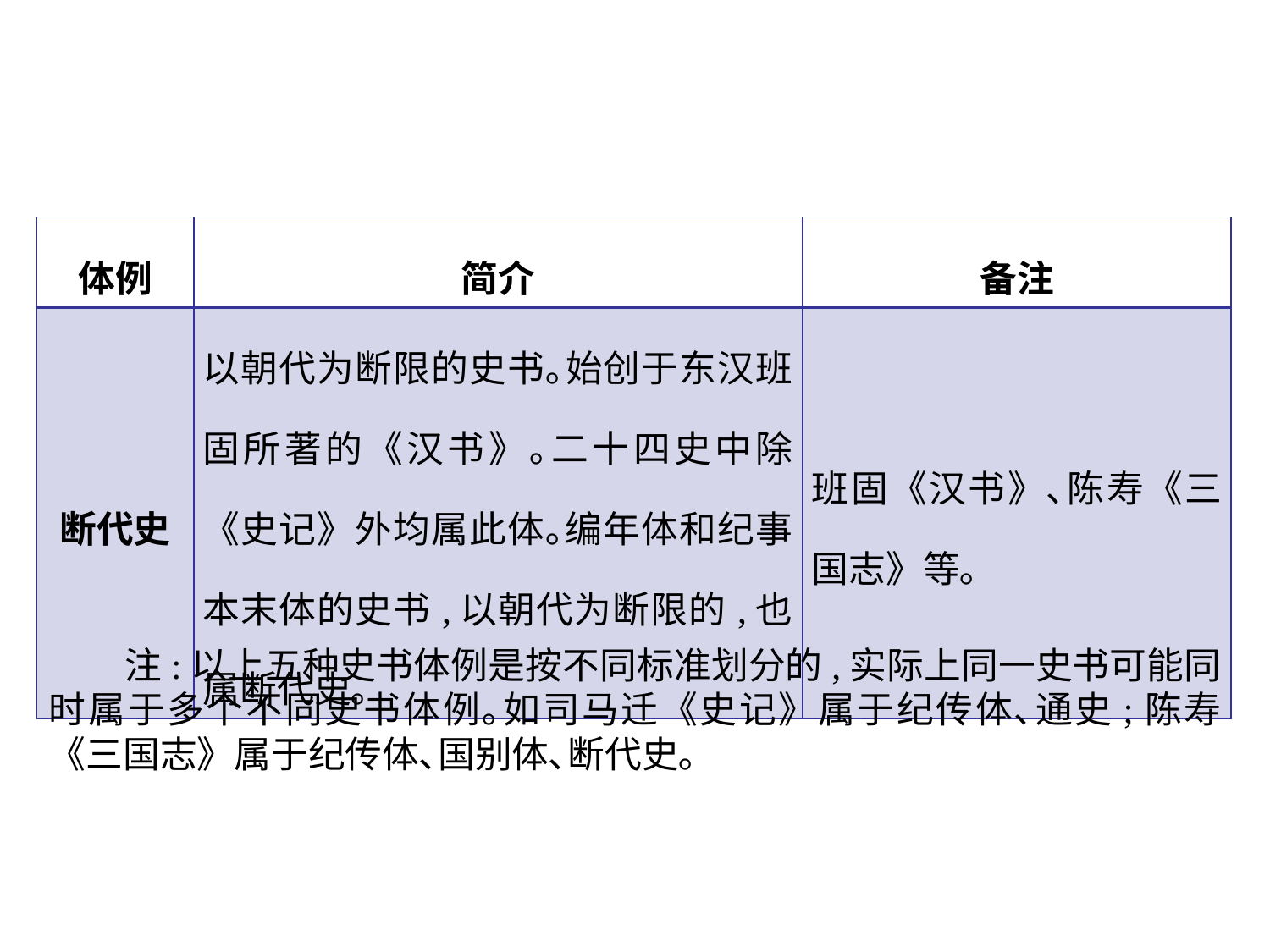

| 体例 | 简介 | 备注 |
| --- | --- | --- |
| 断代史 | 以朝代为断限的史书｡始创于东汉班固所著的《汉书》｡二十四史中除《史记》外均属此体｡编年体和纪事本末体的史书,以朝代为断限的,也属断代史｡ | 班固《汉书》､陈寿《三国志》等｡ |
        注:以上五种史书体例是按不同标准划分的,实际上同一史书可能同时属于多个不同史书体例｡如司马迁《史记》属于纪传体､通史;陈寿《三国志》属于纪传体､国别体､断代史｡